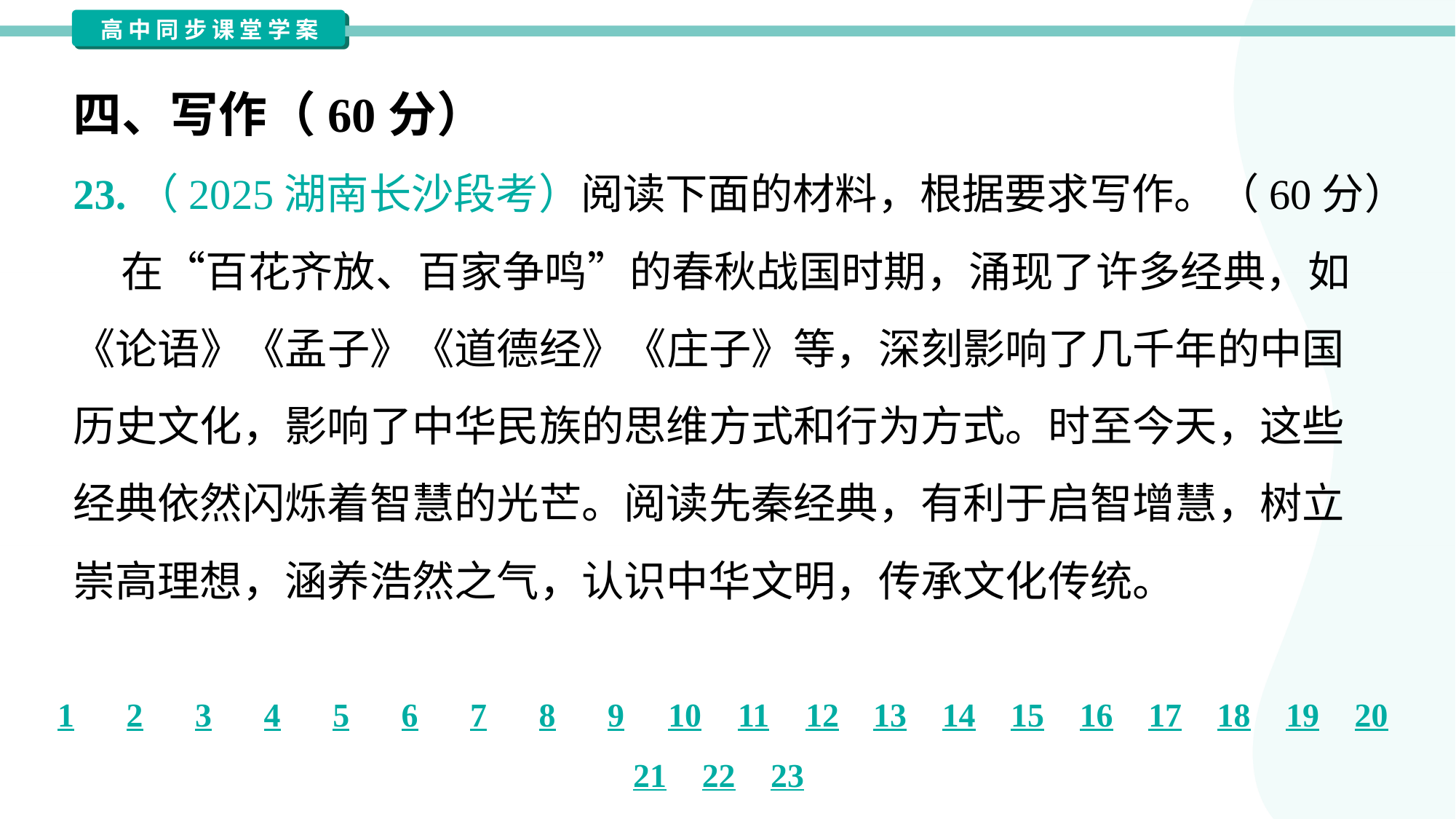

四、写作（60分）
23.（2025湖南长沙段考）阅读下面的材料，根据要求写作。（60分）
    在“百花齐放、百家争鸣”的春秋战国时期，涌现了许多经典，如
《论语》《孟子》《道德经》《庄子》等，深刻影响了几千年的中国
历史文化，影响了中华民族的思维方式和行为方式。时至今天，这些
经典依然闪烁着智慧的光芒。阅读先秦经典，有利于启智增慧，树立
崇高理想，涵养浩然之气，认识中华文明，传承文化传统。